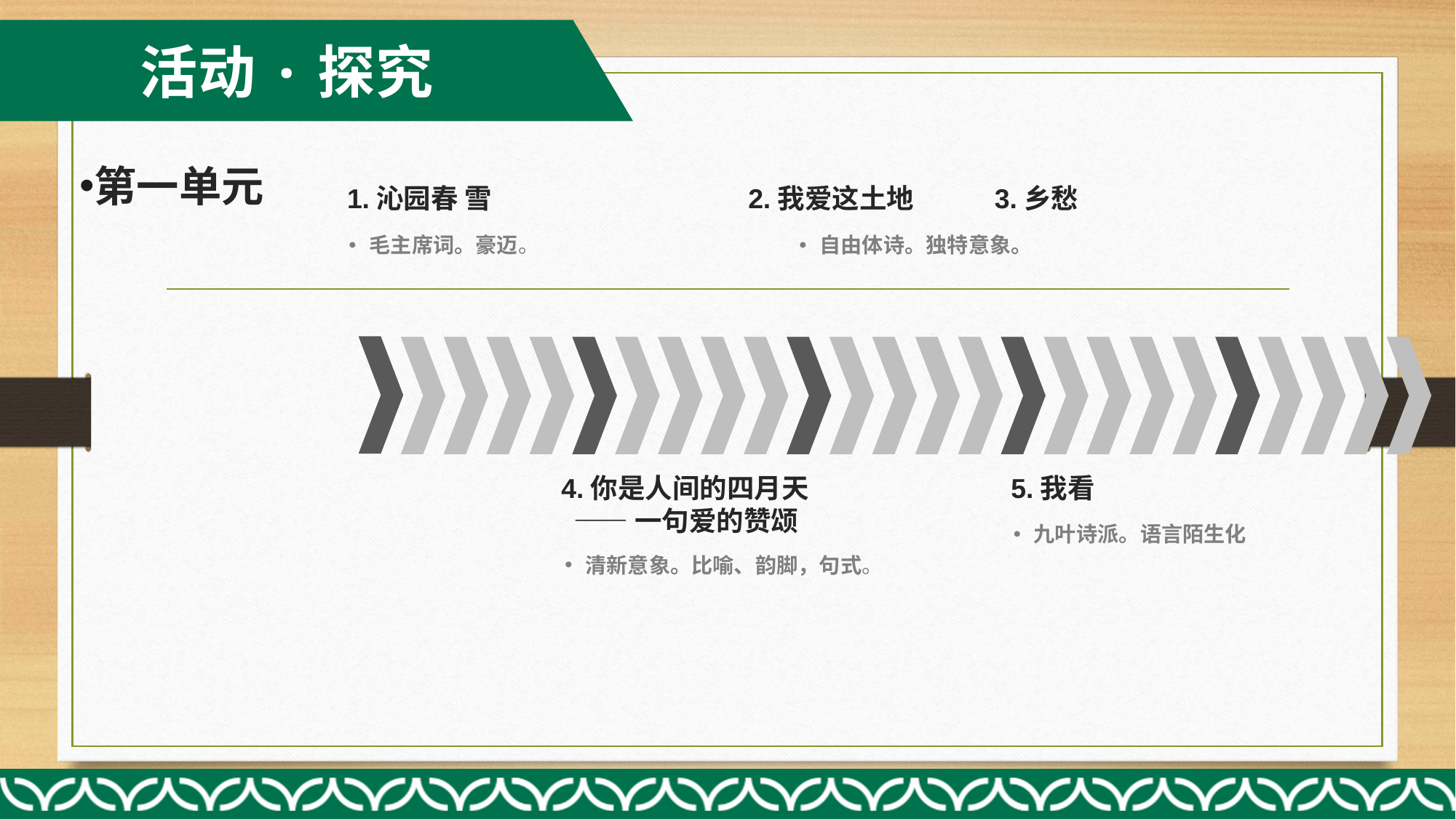

第一单元
活动·探究

1.沁园春 雪
2.我爱这土地            3.乡愁
毛主席词。豪迈。
自由体诗。独特意象。

4.你是人间的四月天
  ——一句爱的赞颂
5.我看
九叶诗派。语言陌生化
清新意象。比喻、韵脚，句式。